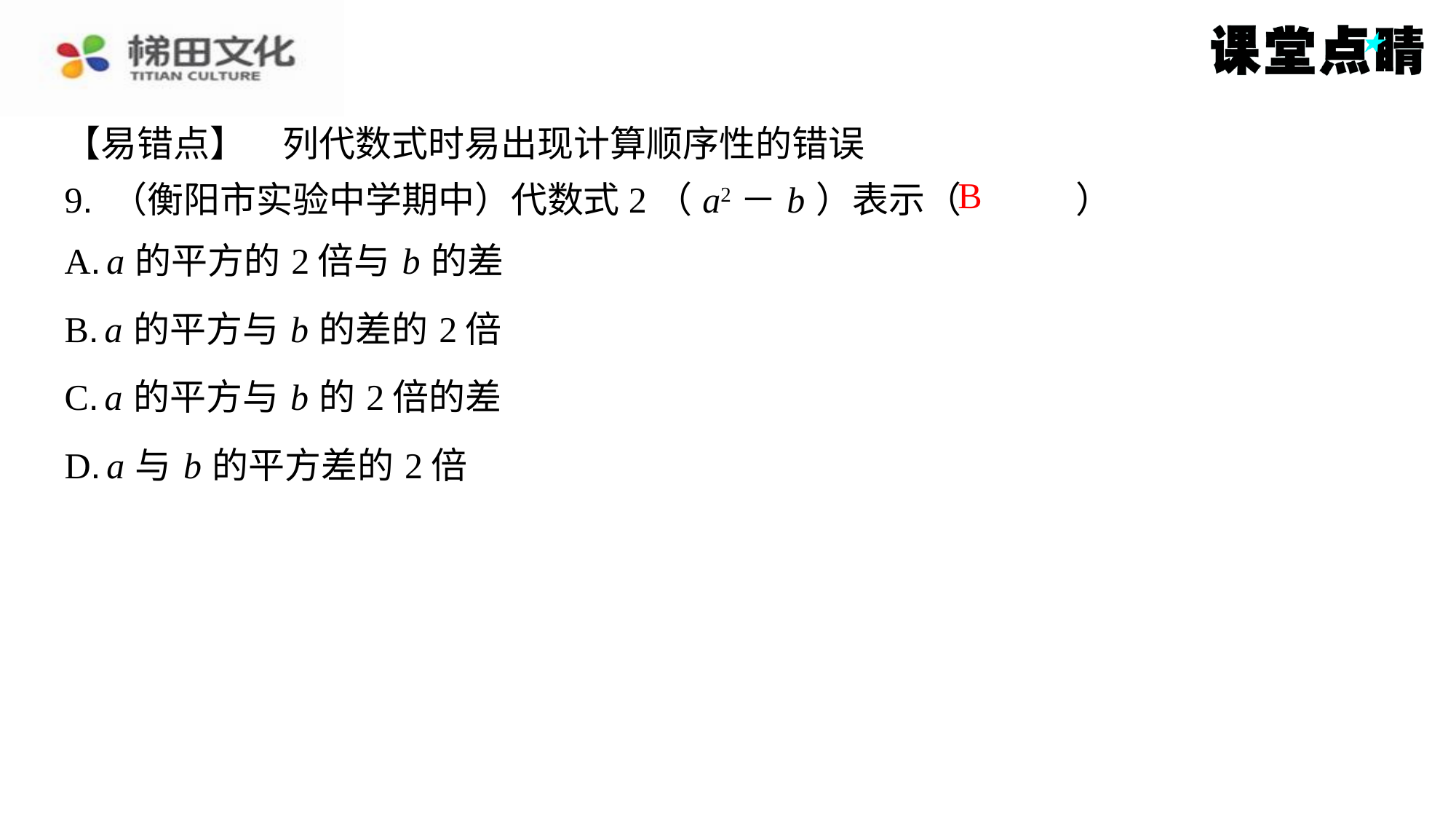

【易错点】　列代数式时易出现计算顺序性的错误
9. （衡阳市实验中学期中）代数式2（ a2－ b ）表示（　B　）
B
| A. a 的平方的2倍与 b 的差 |
| --- |
| B. a 的平方与 b 的差的2倍 |
| C. a 的平方与 b 的2倍的差 |
| D. a 与 b 的平方差的2倍 |